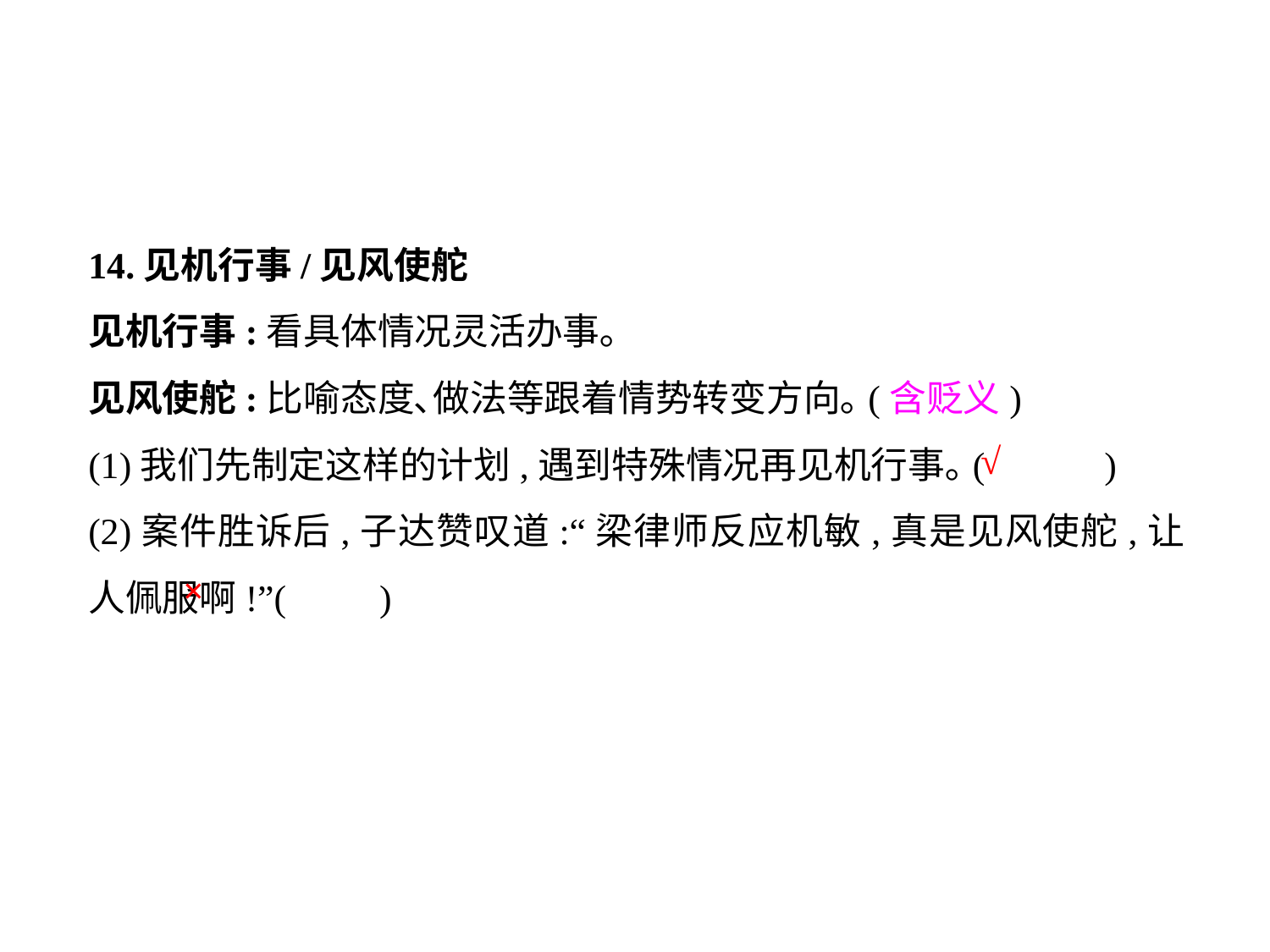

14.见机行事/见风使舵
见机行事:看具体情况灵活办事｡
见风使舵:比喻态度､做法等跟着情势转变方向｡(含贬义)
(1)我们先制定这样的计划,遇到特殊情况再见机行事｡(	)
(2)案件胜诉后,子达赞叹道:“梁律师反应机敏,真是见风使舵,让人佩服啊!”(	    )
√
×